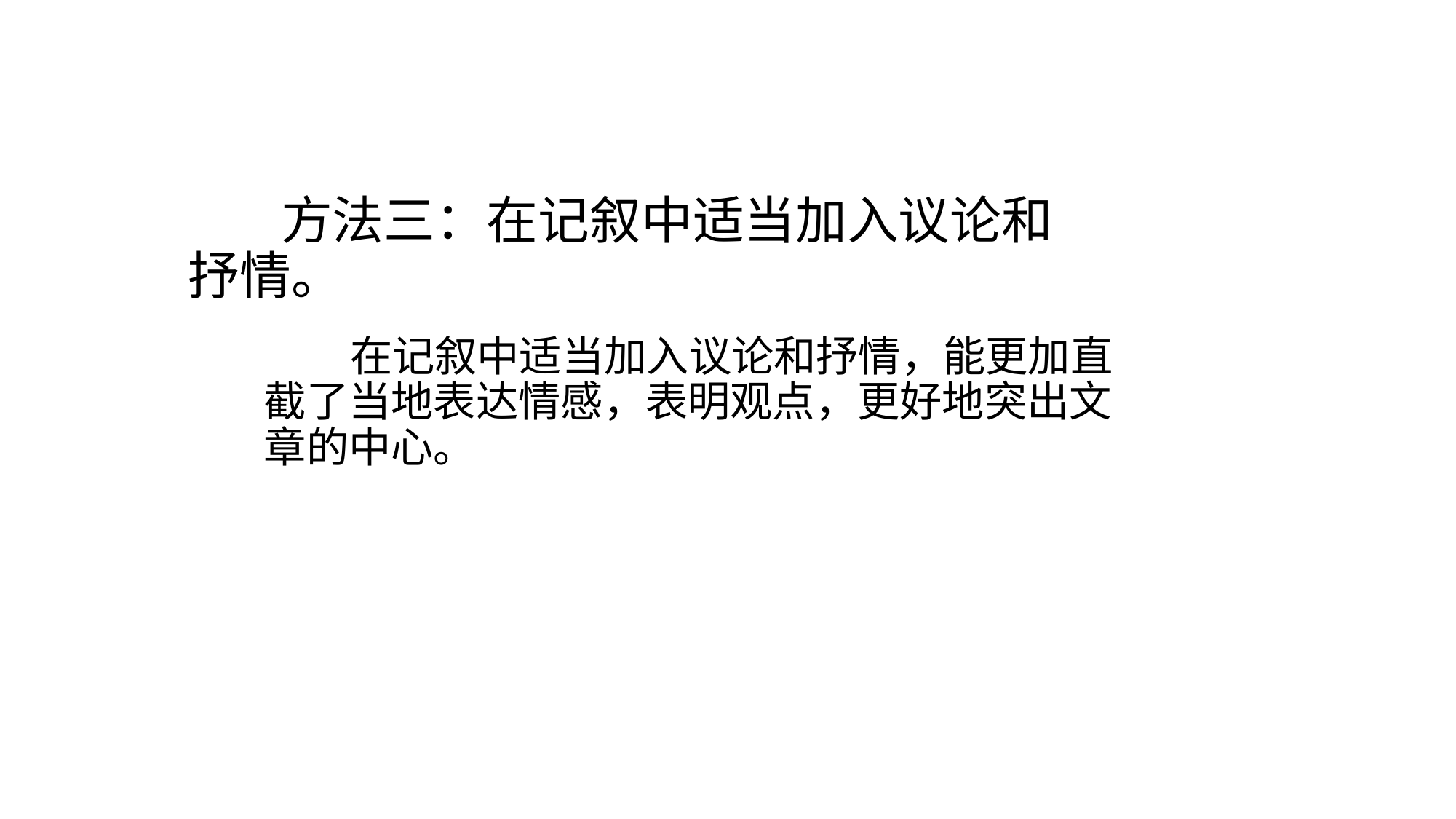

# 方法三：在记叙中适当加入议论和抒情。
        在记叙中适当加入议论和抒情，能更加直截了当地表达情感，表明观点，更好地突出文章的中心。